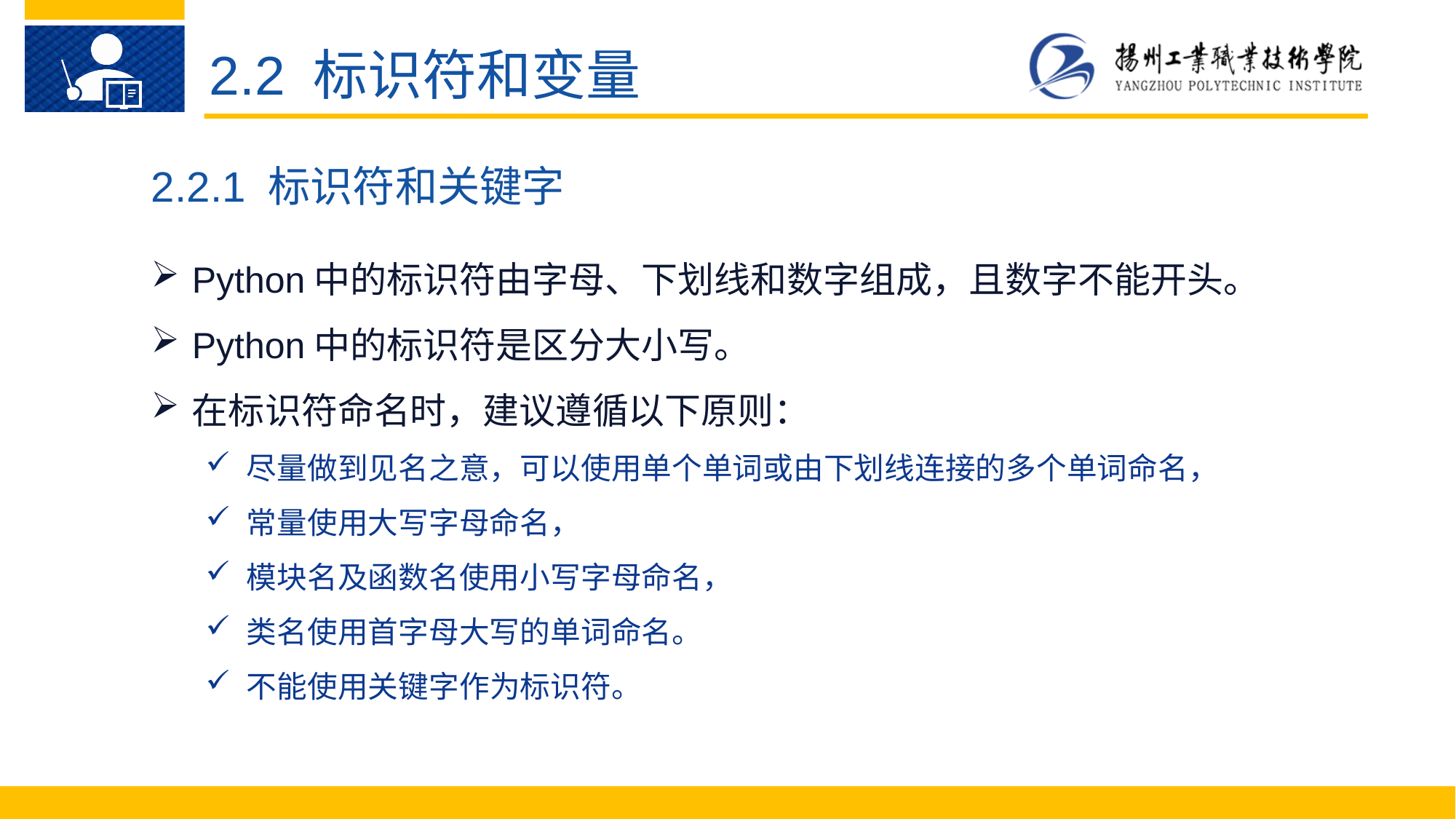

2.2 标识符和变量
2.2.1 标识符和关键字
Python中的标识符由字母、下划线和数字组成，且数字不能开头。
Python中的标识符是区分大小写。
在标识符命名时，建议遵循以下原则：
尽量做到见名之意，可以使用单个单词或由下划线连接的多个单词命名，
常量使用大写字母命名，
模块名及函数名使用小写字母命名，
类名使用首字母大写的单词命名。
不能使用关键字作为标识符。
Python 语 言 的 优 点